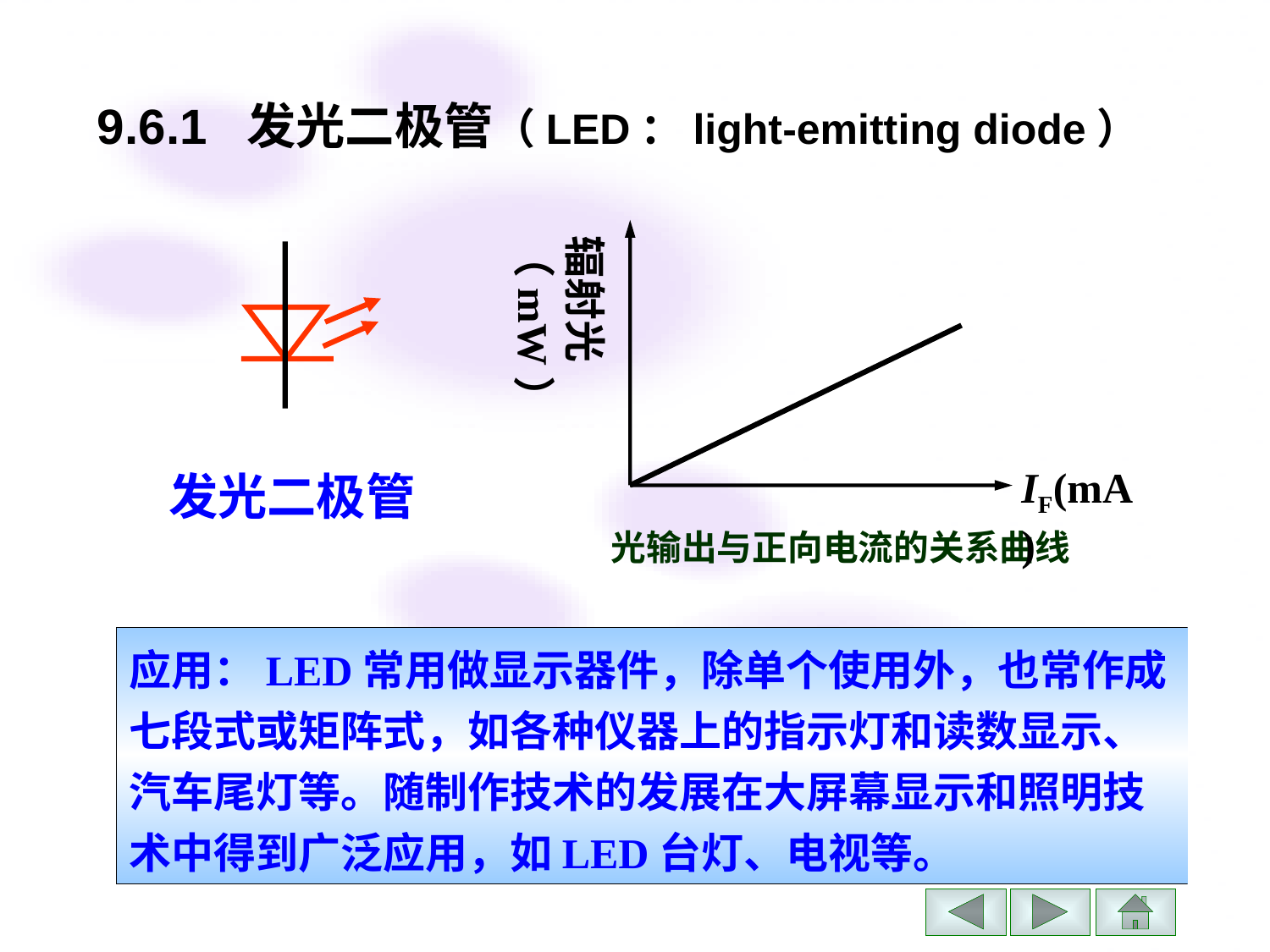

9.6.1  发光二极管（LED：light-emitting diode）

辐射光（mW）

IF(mA)

发光二极管
光输出与正向电流的关系曲线
应用：LED常用做显示器件，除单个使用外，也常作成七段式或矩阵式，如各种仪器上的指示灯和读数显示、汽车尾灯等。随制作技术的发展在大屏幕显示和照明技术中得到广泛应用，如LED台灯、电视等。